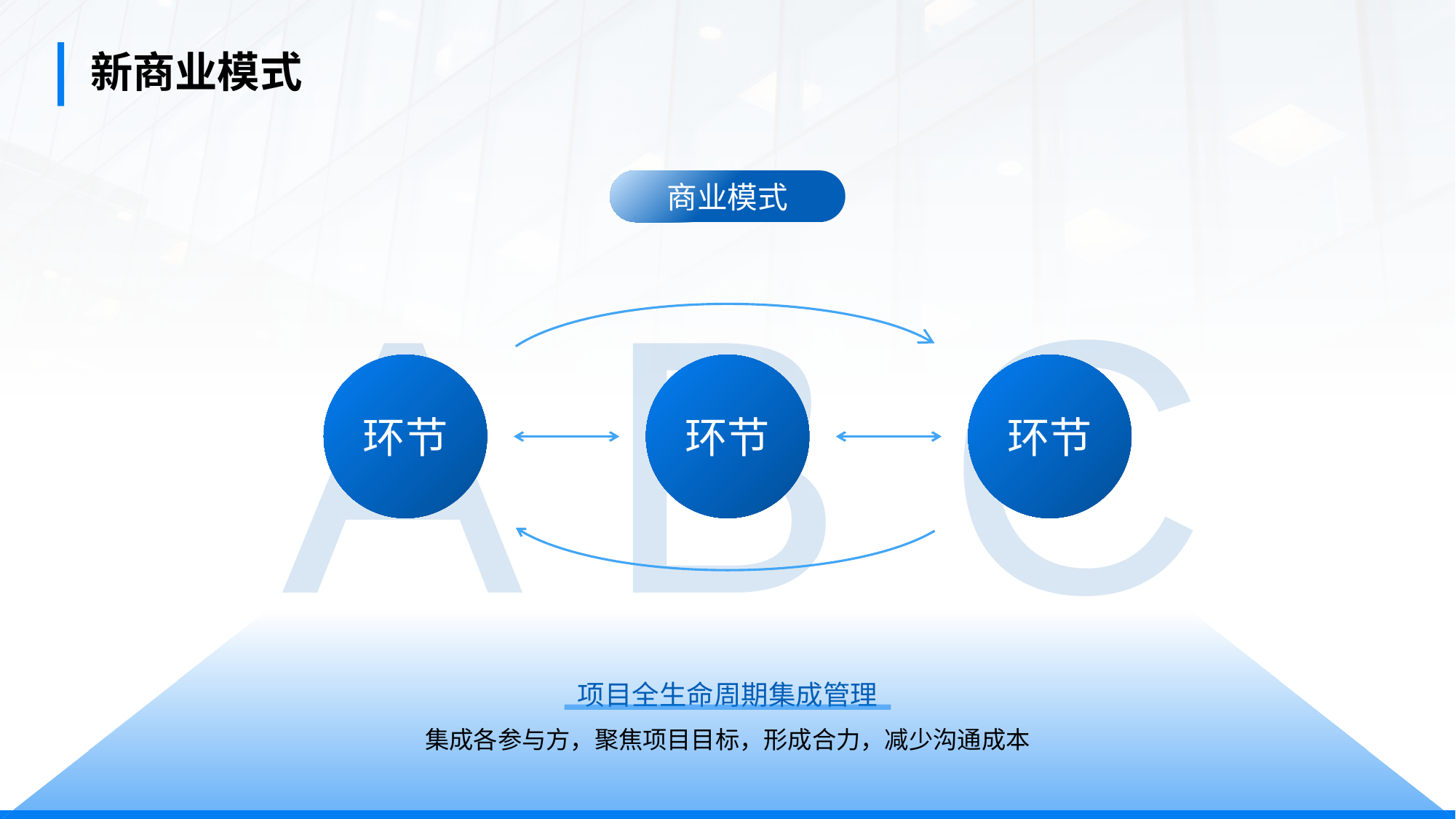

新商业模式
商业模式
A B C

环节
环节
环节

项目全生命周期集成管理

集成各参与方，聚焦项目目标，形成合力，减少沟通成本